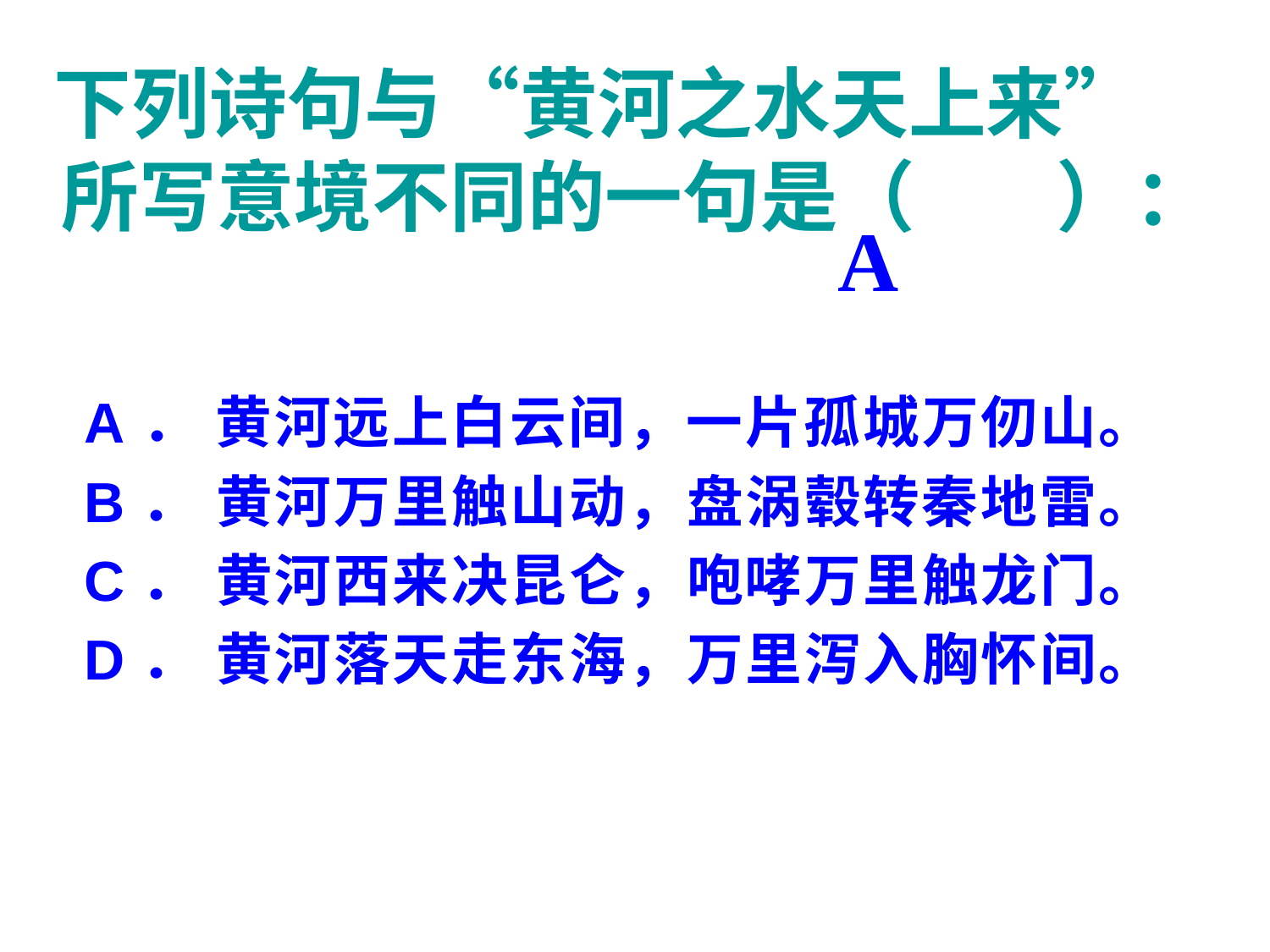

# 下列诗句与“黄河之水天上来”所写意境不同的一句是（        ）：
A
    A． 黄河远上白云间，一片孤城万仞山。
    B． 黄河万里触山动，盘涡毂转秦地雷。
    C． 黄河西来决昆仑，咆哮万里触龙门。
    D． 黄河落天走东海，万里泻入胸怀间。